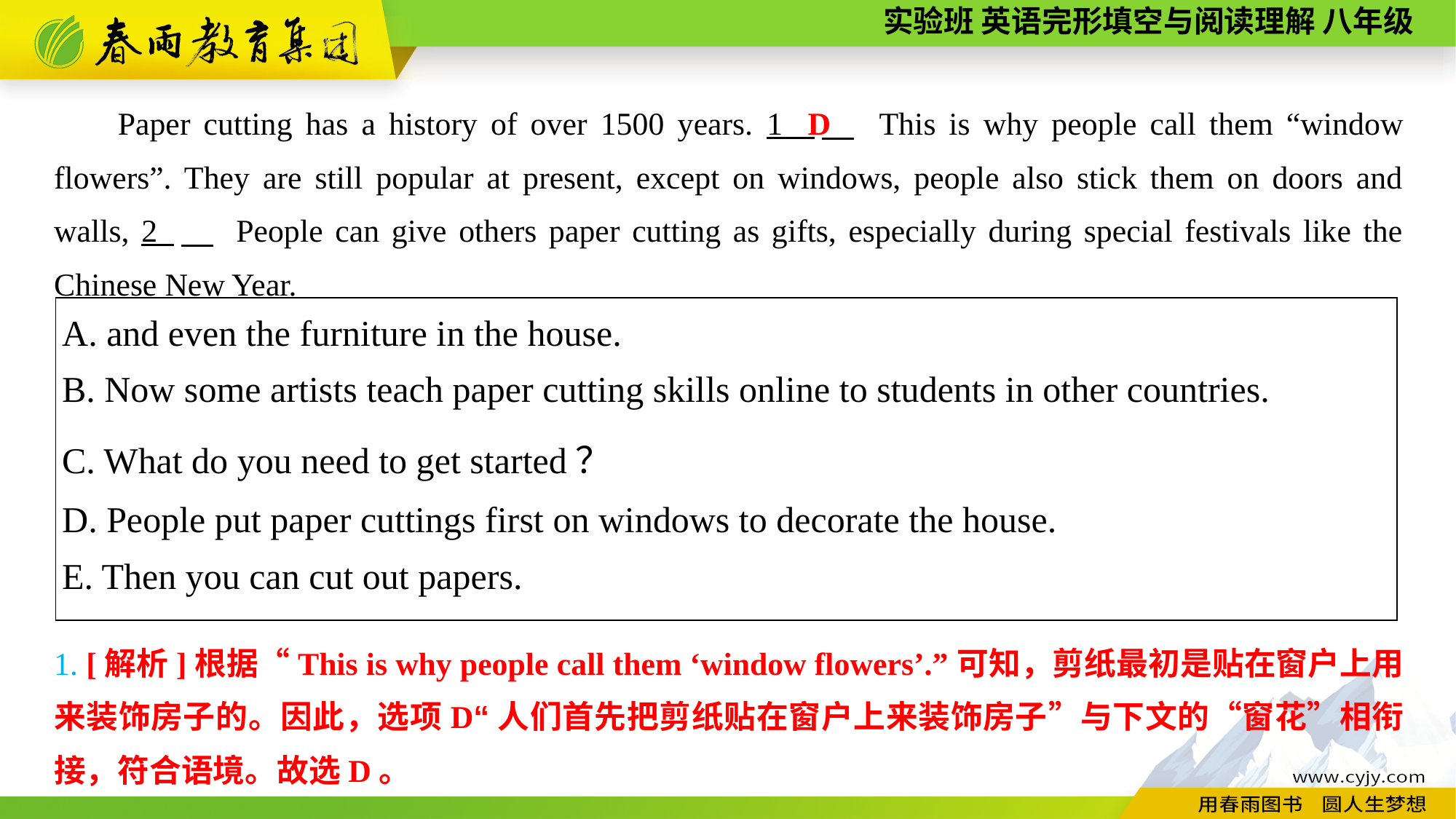

Paper cutting has a history of over 1500 years. 1  　 This is why people call them “window flowers”. They are still popular at present, except on windows, people also stick them on doors and walls, 2 　 People can give others paper cutting as gifts, especially during special festivals like the Chinese New Year.
D
| A. and even the furniture in the house. B. Now some artists teach paper cutting skills online to students in other countries. C. What do you need to get started？ D. People put paper cuttings first on windows to decorate the house. E. Then you can cut out papers. |
| --- |
1. [解析]根据“This is why people call them ‘window flowers’.”可知，剪纸最初是贴在窗户上用来装饰房子的。因此，选项D“人们首先把剪纸贴在窗户上来装饰房子”与下文的“窗花”相衔接，符合语境。故选D。